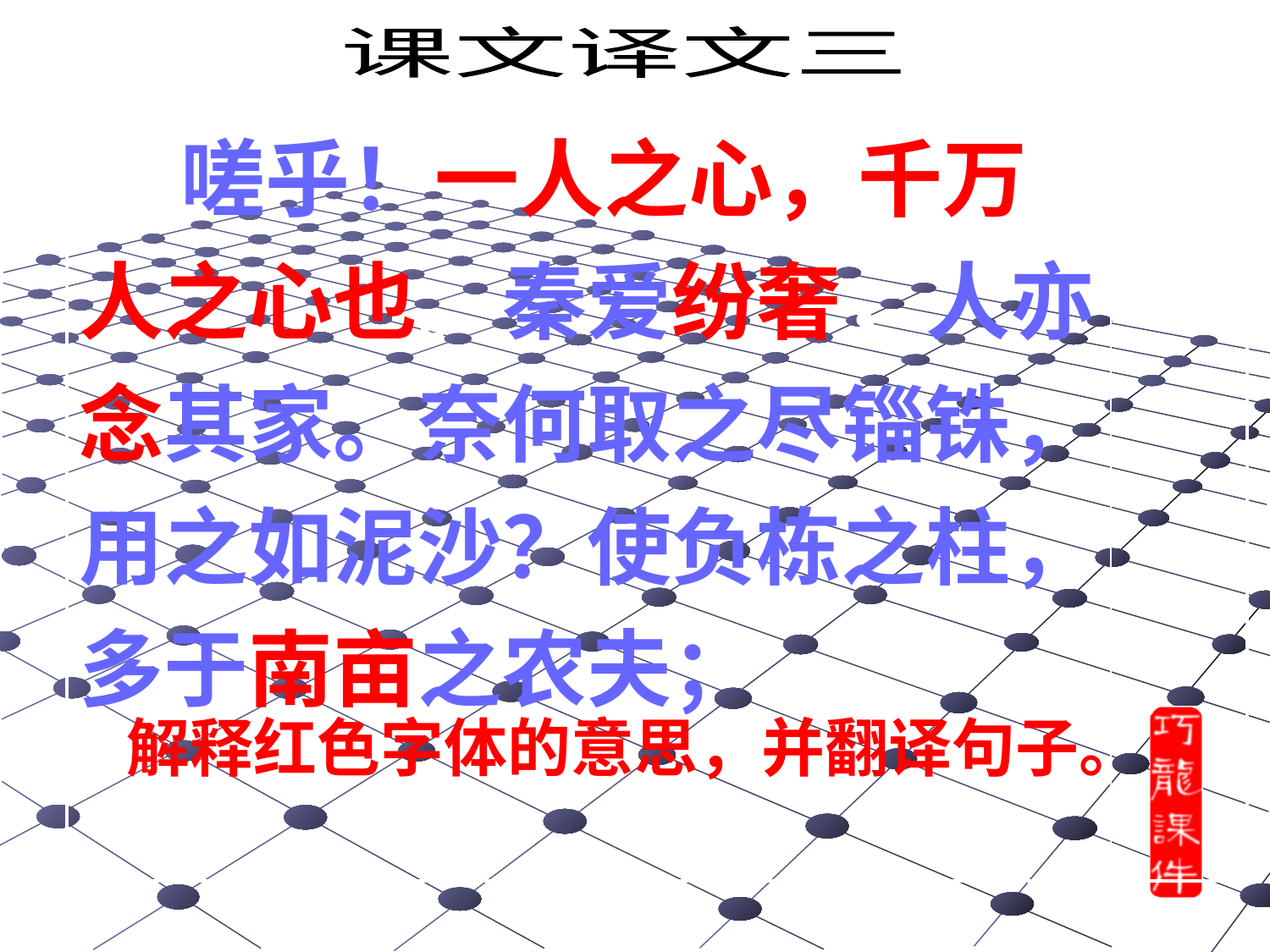

课文译文三
| 嗟乎！一人之心，千万人之心也。秦爱纷奢，人亦念其家。奈何取之尽锱铢，用之如泥沙？使负栋之柱，多于南亩之农夫； |  |
| --- | --- |
解释红色字体的意思，并翻译句子。